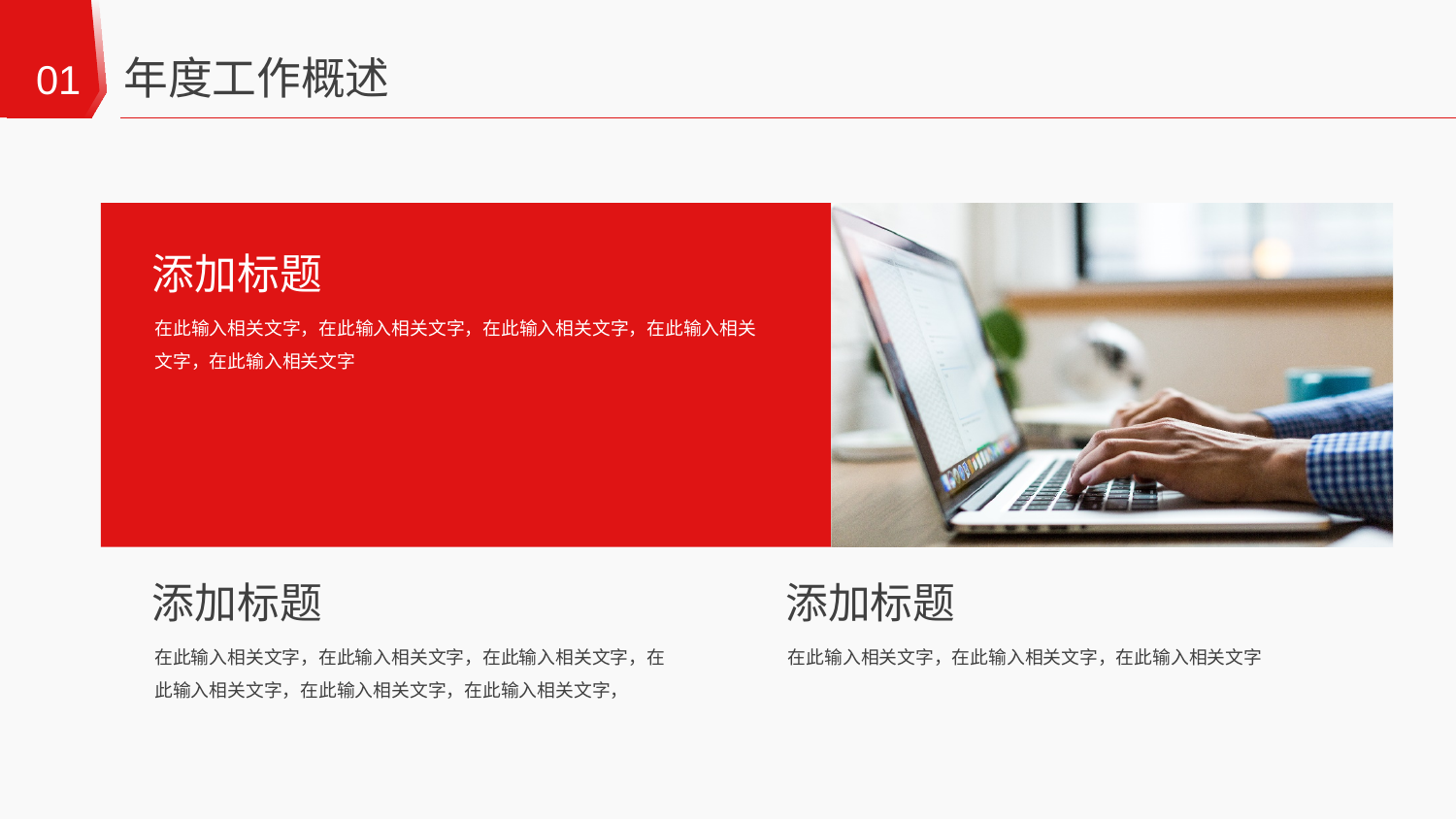

年度工作概述
01

添加标题
在此输入相关文字，在此输入相关文字，在此输入相关文字，在此输入相关文字，在此输入相关文字
添加标题
添加标题
在此输入相关文字，在此输入相关文字，在此输入相关文字，在此输入相关文字，在此输入相关文字，在此输入相关文字，
在此输入相关文字，在此输入相关文字，在此输入相关文字